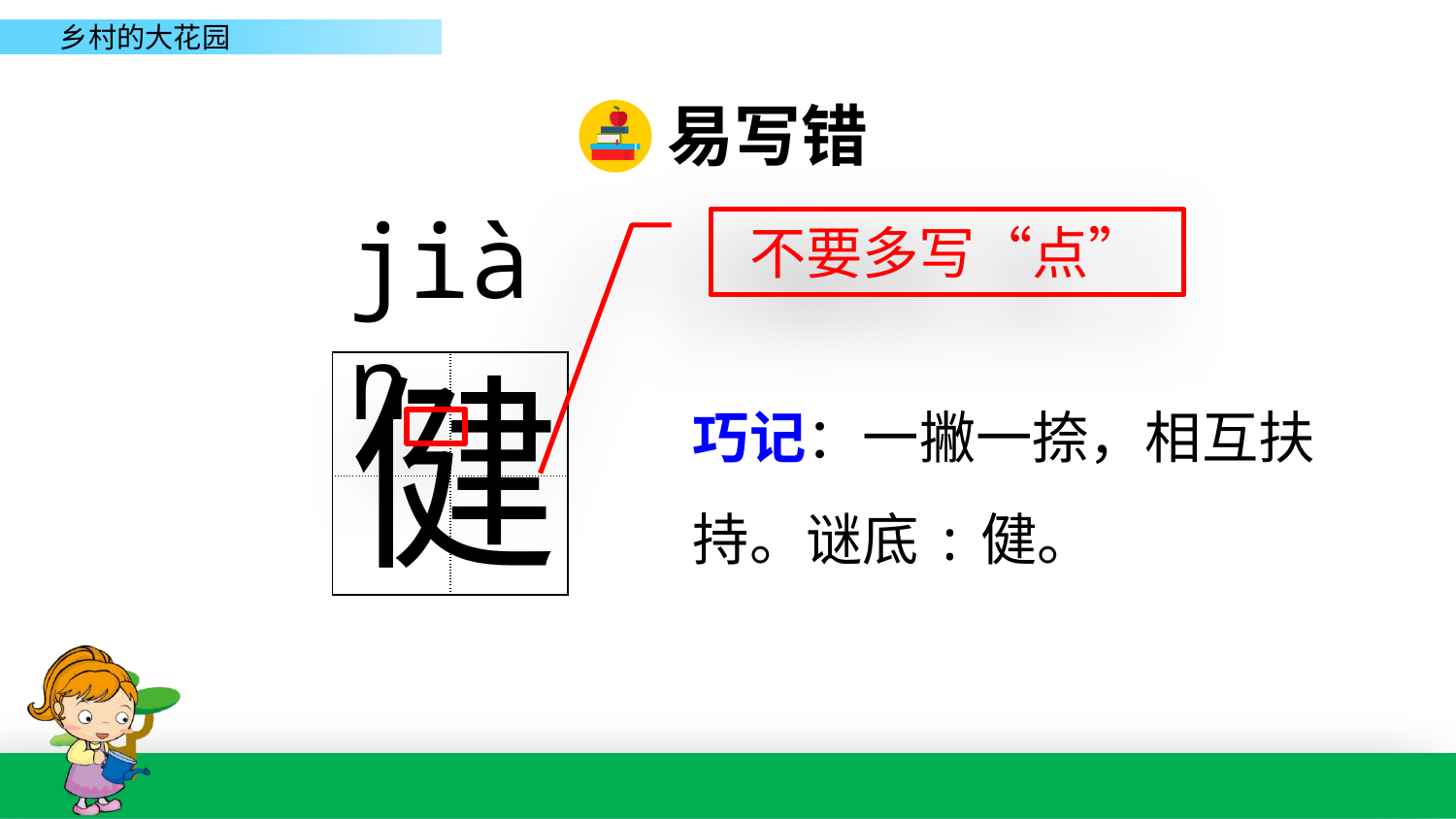

易写错

jiàn
不要多写“点”
健
|  |  |
| --- | --- |
|  |  |
巧记：一撇一捺，相互扶持。谜底:健。